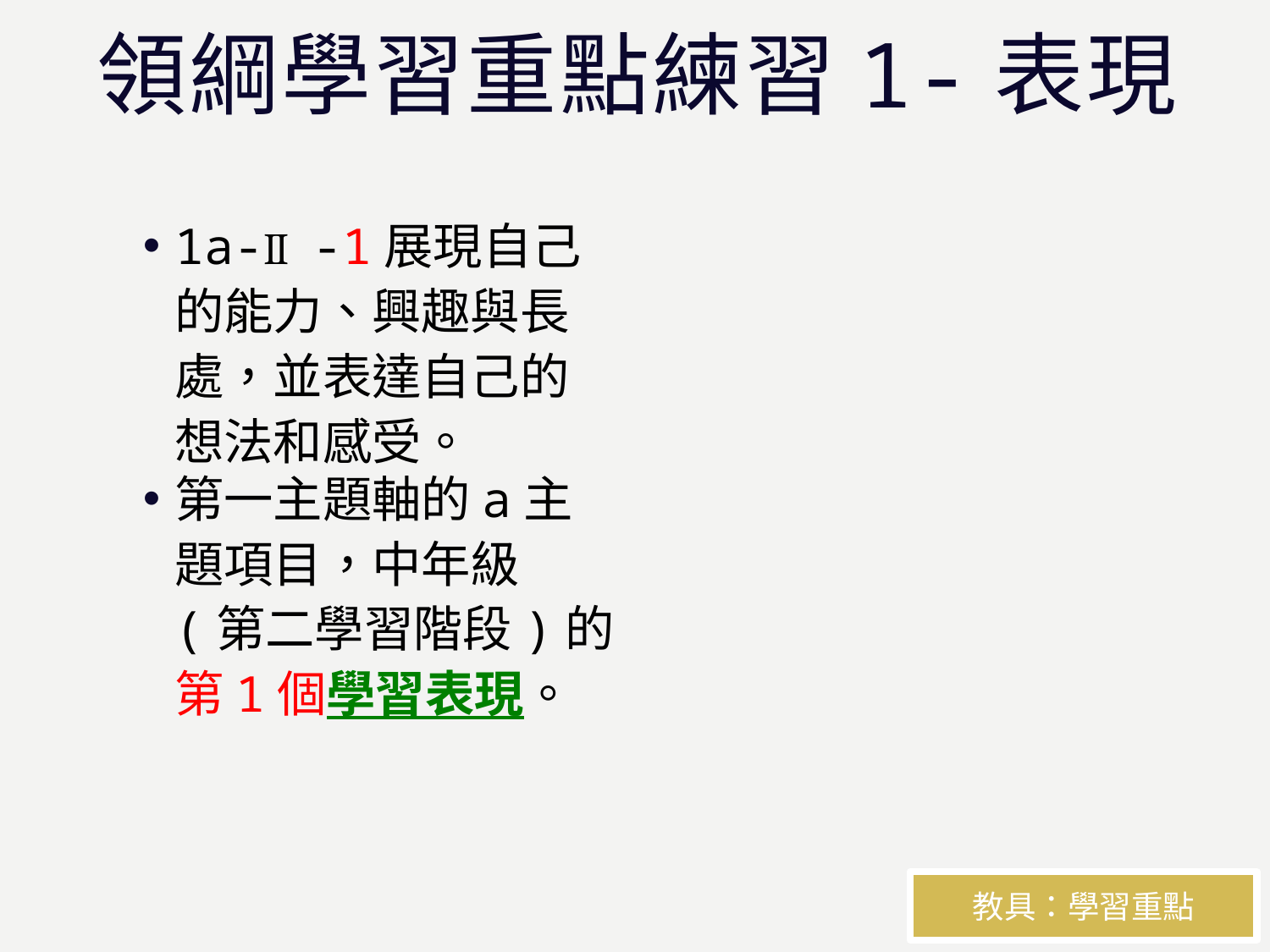

# 領綱學習重點練習1-表現
1a-Ⅱ-1展現自己的能力、興趣與長處，並表達自己的想法和感受。

第一主題軸的a主題項目，中年級(第二學習階段)的第1個學習表現。
教具：學習重點